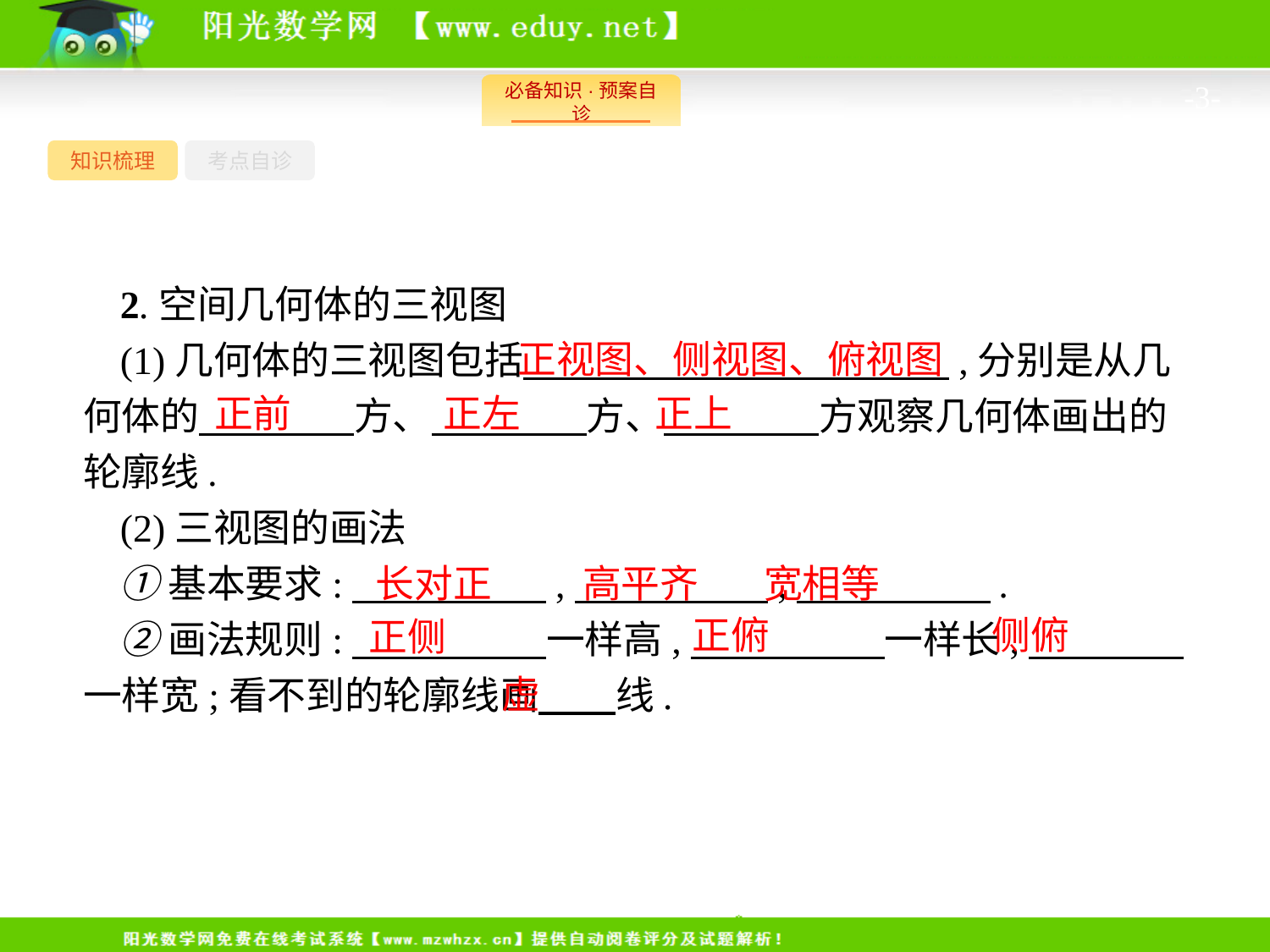

-3-
知识梳理
考点自诊
2.空间几何体的三视图
(1)几何体的三视图包括　　　　　　　　　　　,分别是从几何体的　　　　方、　　　　方、　　　　方观察几何体画出的轮廓线.
(2)三视图的画法
①基本要求:　　　　　,　　　　　,　　　　　.
②画法规则:　　　　　一样高,　　　　　一样长,　　　　一样宽;看不到的轮廓线画　　线.
正视图、侧视图、俯视图
正前　             正左　           正上
长对正　      高平齐　   宽相等
正俯
侧俯
正侧
虚